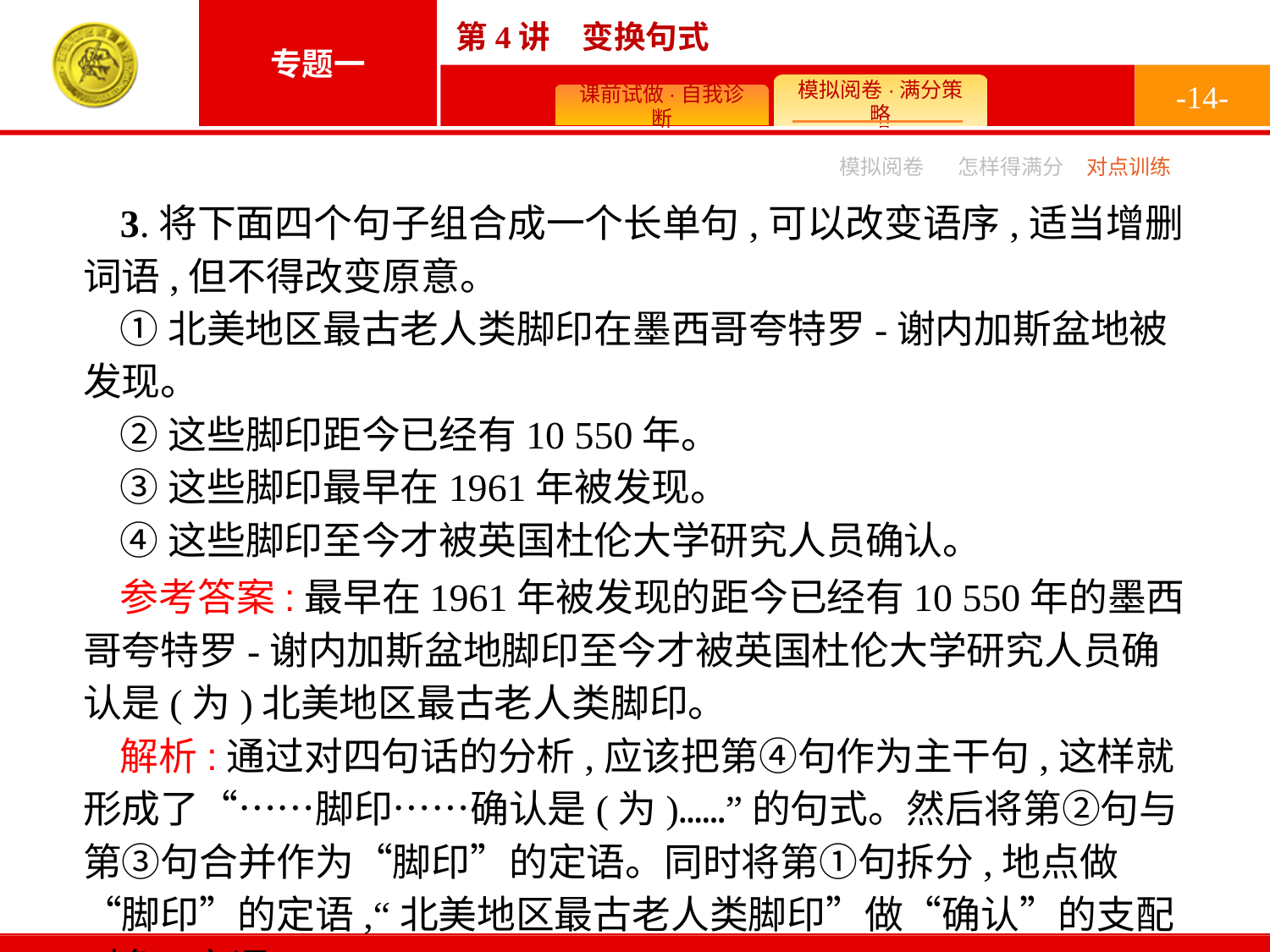

-14-
模拟阅卷
怎样得满分
对点训练
3.将下面四个句子组合成一个长单句,可以改变语序,适当增删词语,但不得改变原意。
①北美地区最古老人类脚印在墨西哥夸特罗-谢内加斯盆地被发现。
②这些脚印距今已经有10 550年。
③这些脚印最早在1961年被发现。
④这些脚印至今才被英国杜伦大学研究人员确认。
参考答案:最早在1961年被发现的距今已经有10 550年的墨西哥夸特罗-谢内加斯盆地脚印至今才被英国杜伦大学研究人员确认是(为)北美地区最古老人类脚印。
解析:通过对四句话的分析,应该把第④句作为主干句,这样就形成了“……脚印……确认是(为)……”的句式。然后将第②句与第③句合并作为“脚印”的定语。同时将第①句拆分,地点做“脚印”的定语,“北美地区最古老人类脚印”做“确认”的支配对象(宾语)。